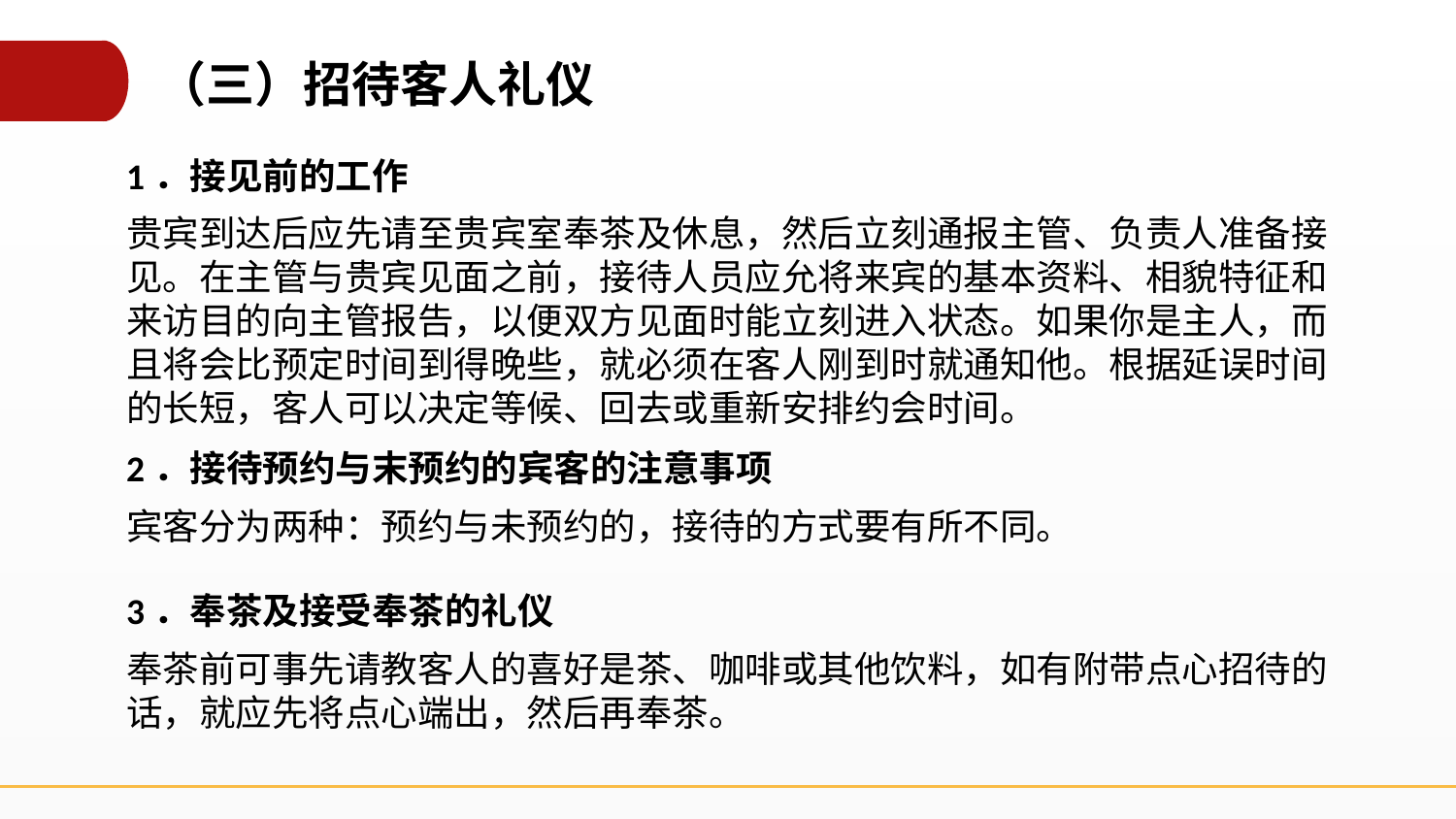

（三）招待客人礼仪
1．接见前的工作
贵宾到达后应先请至贵宾室奉茶及休息，然后立刻通报主管、负责人准备接见。在主管与贵宾见面之前，接待人员应允将来宾的基本资料、相貌特征和来访目的向主管报告，以便双方见面时能立刻进入状态。如果你是主人，而且将会比预定时间到得晚些，就必须在客人刚到时就通知他。根据延误时间的长短，客人可以决定等候、回去或重新安排约会时间。
2．接待预约与末预约的宾客的注意事项
宾客分为两种：预约与未预约的，接待的方式要有所不同。
3．奉茶及接受奉茶的礼仪
奉茶前可事先请教客人的喜好是茶、咖啡或其他饮料，如有附带点心招待的话，就应先将点心端出，然后再奉茶。